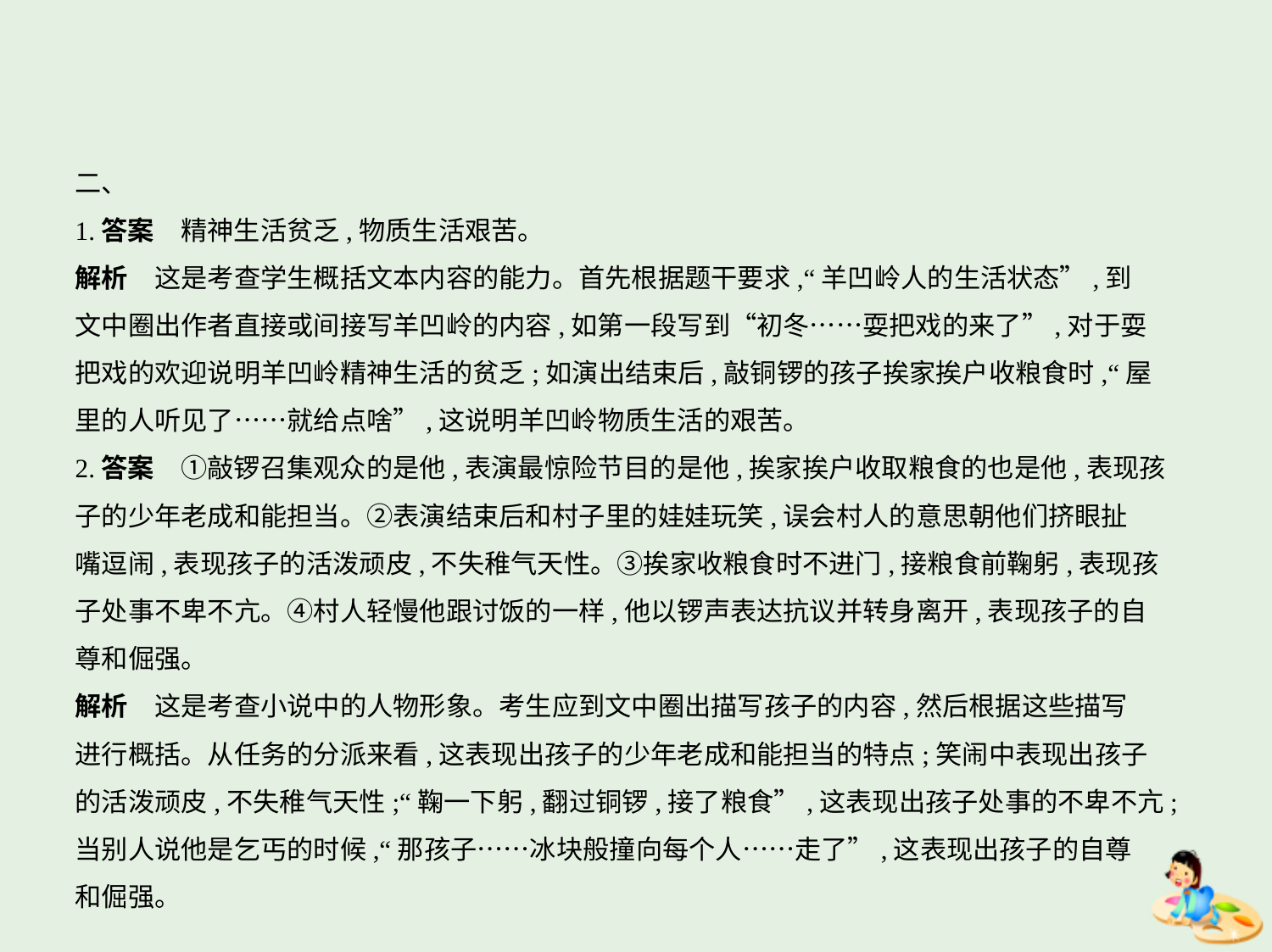

二、
1.答案　精神生活贫乏,物质生活艰苦。
解析　这是考查学生概括文本内容的能力。首先根据题干要求,“羊凹岭人的生活状态”,到
文中圈出作者直接或间接写羊凹岭的内容,如第一段写到“初冬……耍把戏的来了”,对于耍
把戏的欢迎说明羊凹岭精神生活的贫乏;如演出结束后,敲铜锣的孩子挨家挨户收粮食时,“屋
里的人听见了……就给点啥”,这说明羊凹岭物质生活的艰苦。
2.答案　①敲锣召集观众的是他,表演最惊险节目的是他,挨家挨户收取粮食的也是他,表现孩
子的少年老成和能担当。②表演结束后和村子里的娃娃玩笑,误会村人的意思朝他们挤眼扯
嘴逗闹,表现孩子的活泼顽皮,不失稚气天性。③挨家收粮食时不进门,接粮食前鞠躬,表现孩
子处事不卑不亢。④村人轻慢他跟讨饭的一样,他以锣声表达抗议并转身离开,表现孩子的自
尊和倔强。
解析　这是考查小说中的人物形象。考生应到文中圈出描写孩子的内容,然后根据这些描写
进行概括。从任务的分派来看,这表现出孩子的少年老成和能担当的特点;笑闹中表现出孩子
的活泼顽皮,不失稚气天性;“鞠一下躬,翻过铜锣,接了粮食”,这表现出孩子处事的不卑不亢;
当别人说他是乞丐的时候,“那孩子……冰块般撞向每个人……走了”,这表现出孩子的自尊
和倔强。